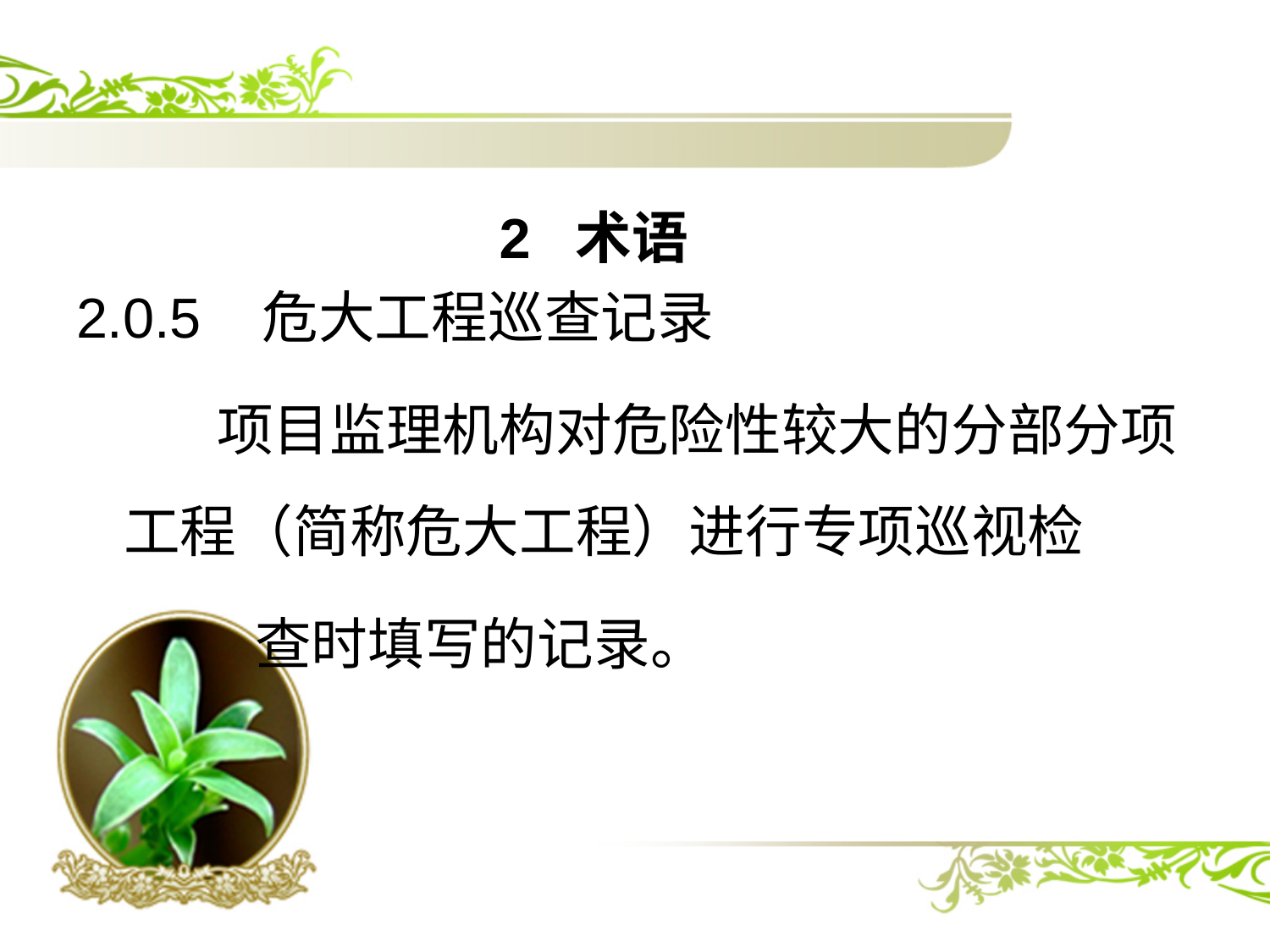

#
                           2  术语
2.0.5   危大工程巡查记录
          项目监理机构对危险性较大的分部分项工程（简称危大工程）进行专项巡视检
             查时填写的记录。